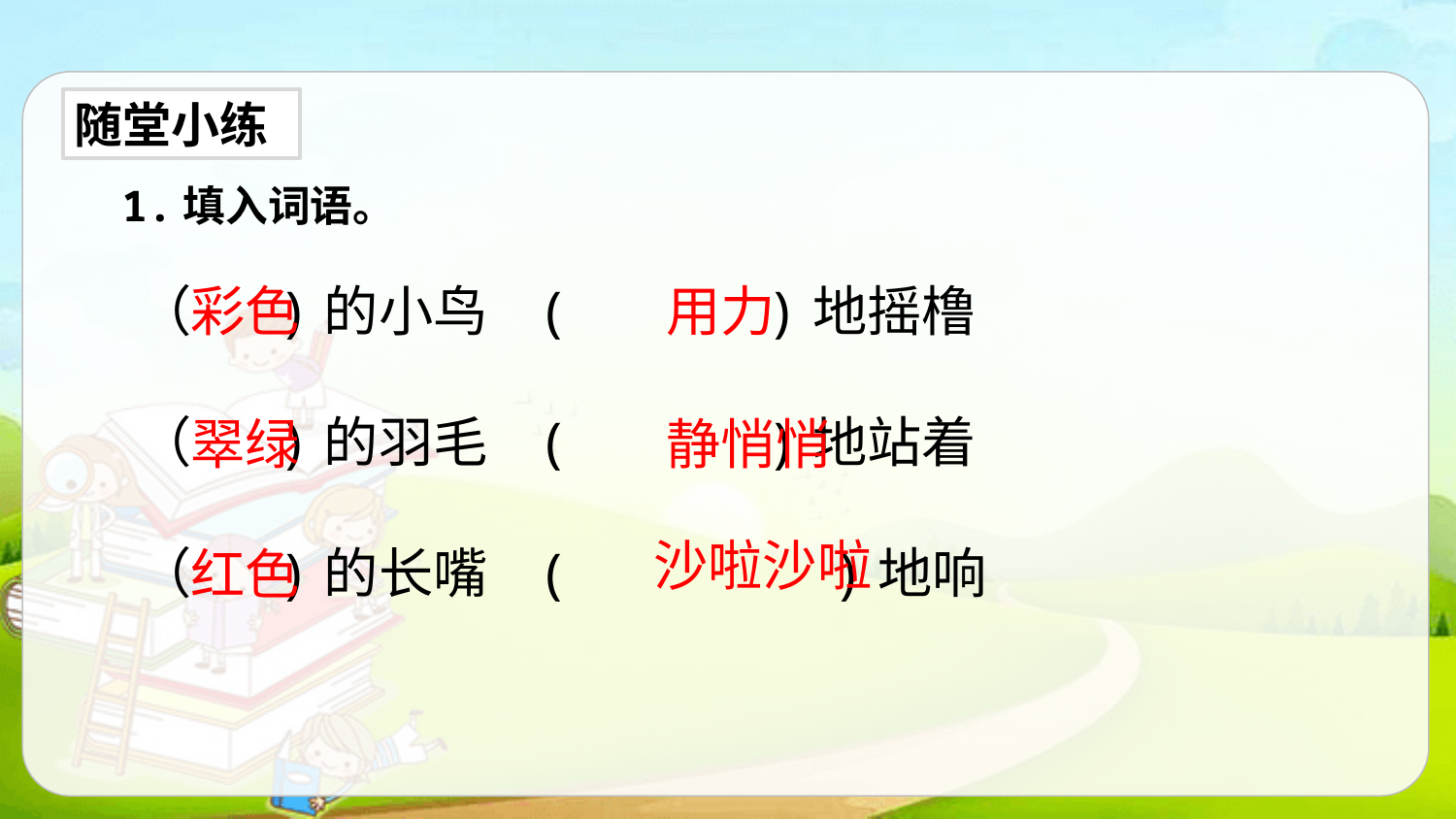

随堂小练
1.填入词语。
（      )的小鸟   (      )地摇橹

（      )的羽毛   (      )地站着

（      )的长嘴   (        )地响

彩色
用力
翠绿
静悄悄
沙啦沙啦
红色